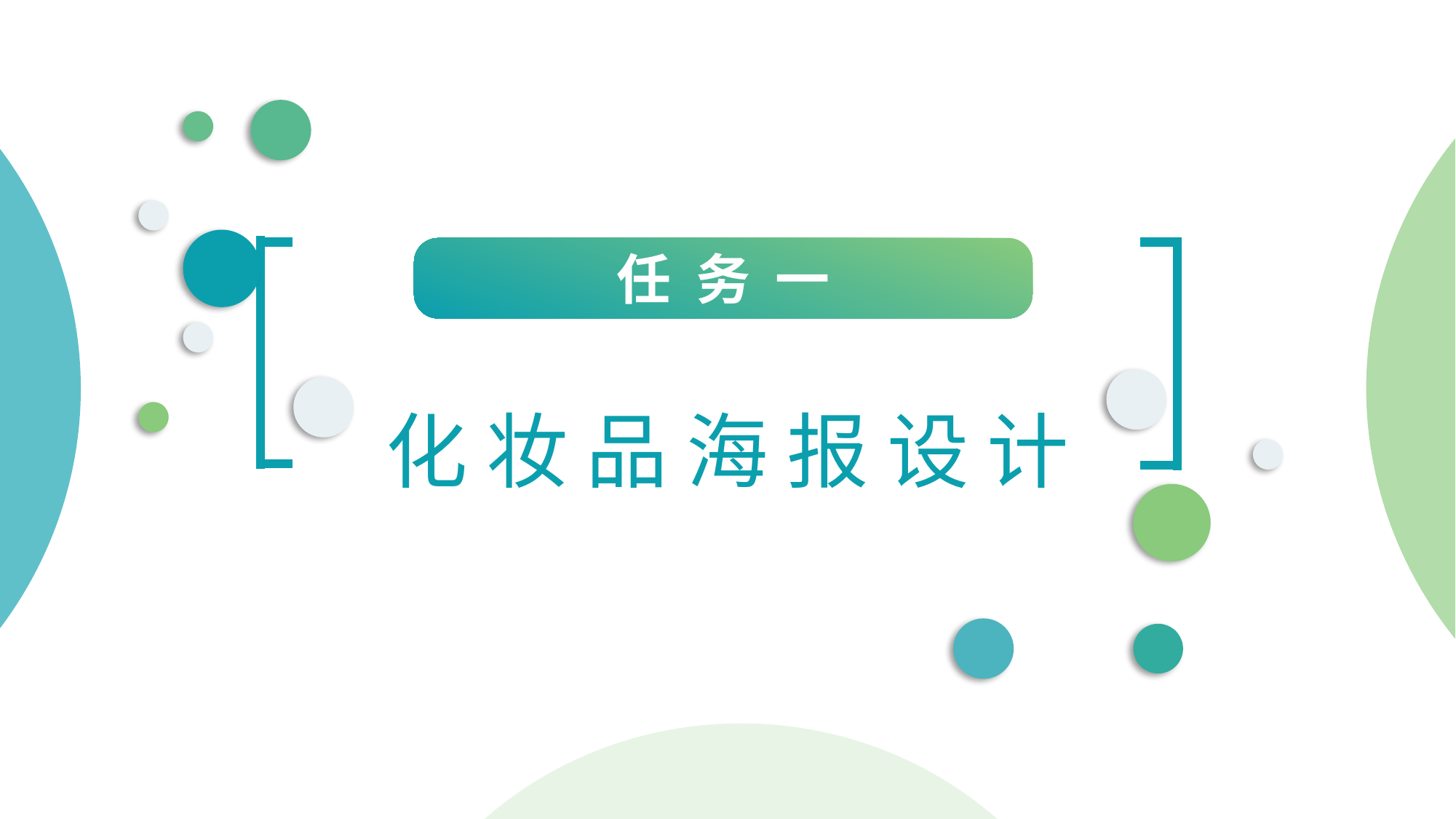

任  务  一

化 妆 品 海 报 设 计